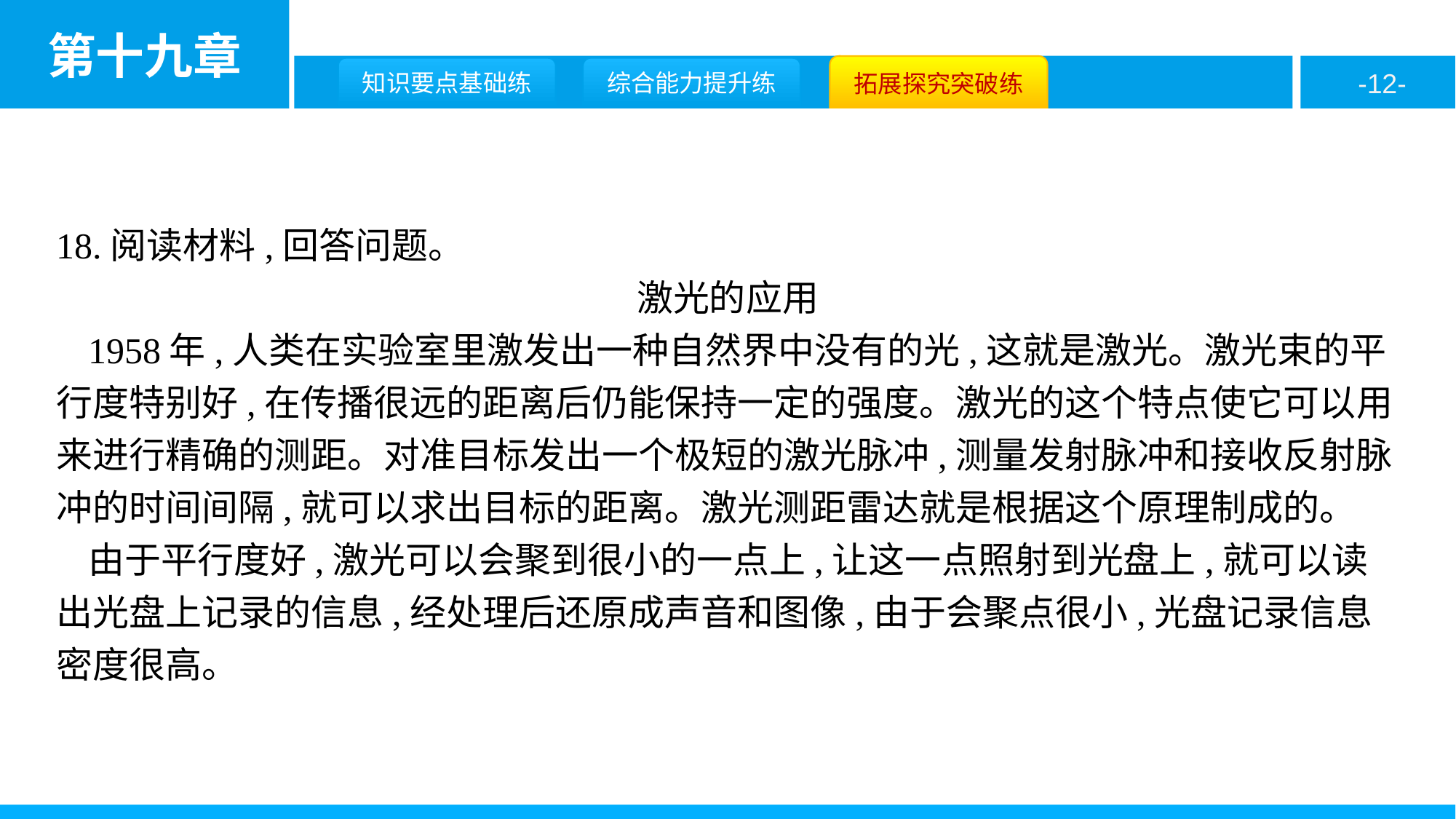

18.阅读材料,回答问题。
激光的应用
1958年,人类在实验室里激发出一种自然界中没有的光,这就是激光。激光束的平行度特别好,在传播很远的距离后仍能保持一定的强度。激光的这个特点使它可以用来进行精确的测距。对准目标发出一个极短的激光脉冲,测量发射脉冲和接收反射脉冲的时间间隔,就可以求出目标的距离。激光测距雷达就是根据这个原理制成的。
由于平行度好,激光可以会聚到很小的一点上,让这一点照射到光盘上,就可以读出光盘上记录的信息,经处理后还原成声音和图像,由于会聚点很小,光盘记录信息密度很高。